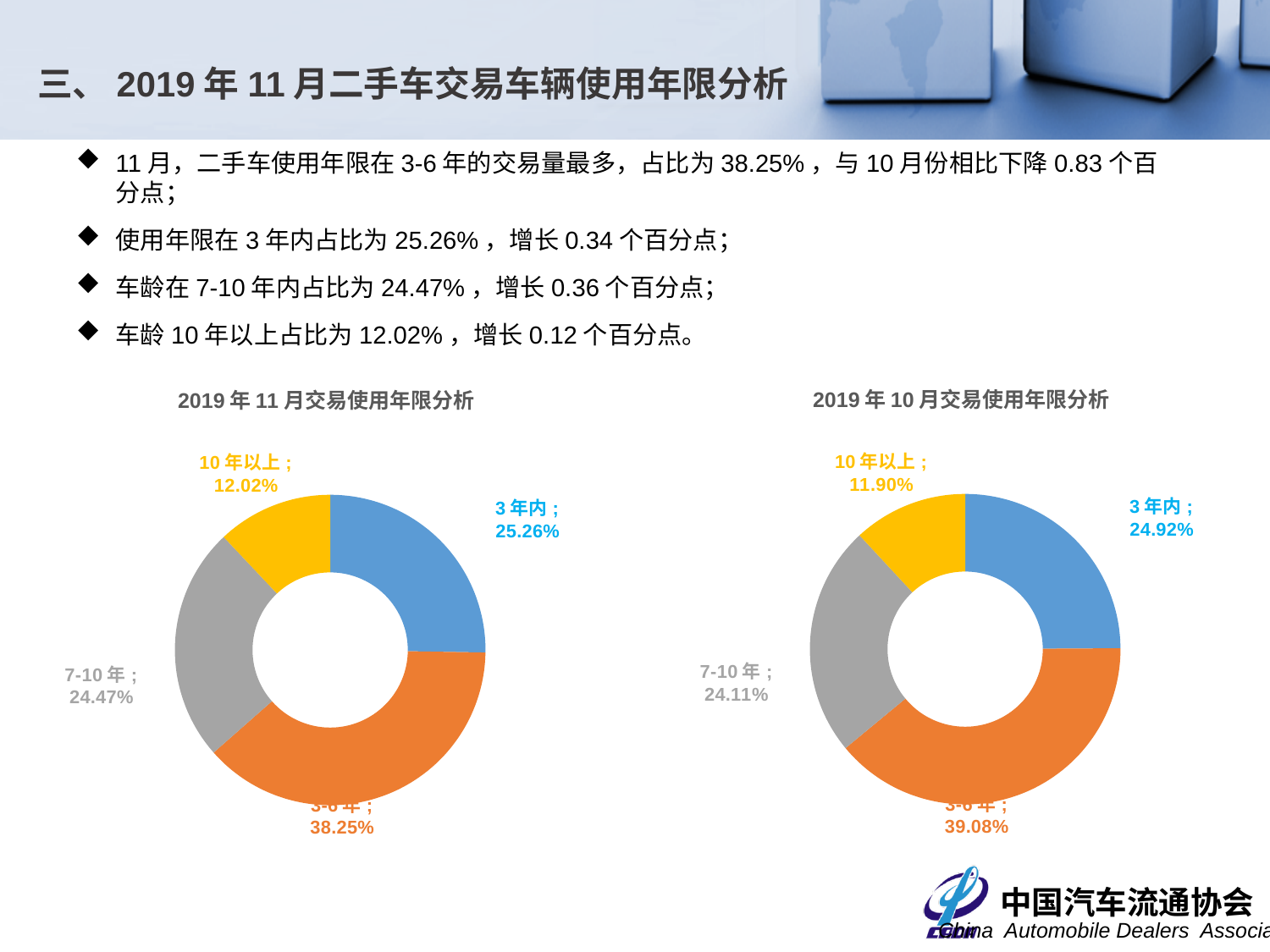

# 三、2019年11月二手车交易车辆使用年限分析
11月，二手车使用年限在3-6年的交易量最多，占比为38.25%，与10月份相比下降0.83个百分点；
使用年限在3年内占比为25.26%，增长0.34个百分点；
车龄在7-10年内占比为24.47%，增长0.36个百分点；
车龄10年以上占比为12.02%，增长0.12个百分点。

### Chart: 2019年10月交易使用年限分析

| Category | 交易数量 |
|---|---|
| 3年内 | 0.2491528245362528 |
| 3-6年 | 0.3907690025697327 |
| 7-10年 | 0.24106175642847394 |
| 10年以上 | 0.11901641646554056 |

### Chart: 2019年11月交易使用年限分析

| Category | 交易数量 |
|---|---|
| 3年内 | 0.25259669115202604 |
| 3-6年 | 0.38248183833881144 |
| 7-10年 | 0.2446837572740597 |
| 10年以上 | 0.12023771323510281 |